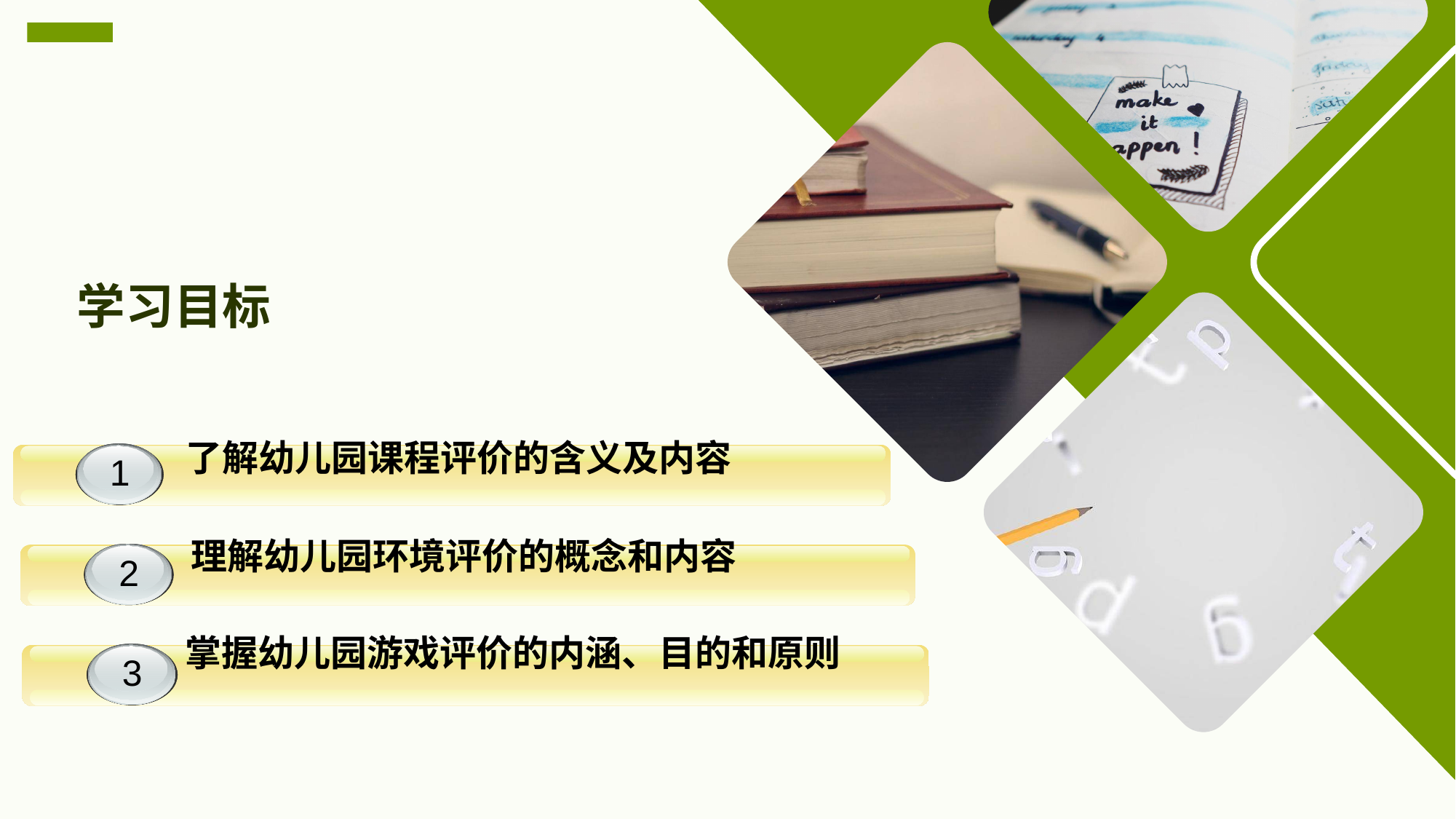

学习目标

了解幼儿园课程评价的含义及内容

1
1

 理解幼儿园环境评价的概念和内容

1
2

掌握幼儿园游戏评价的内涵、目的和原则

1
3